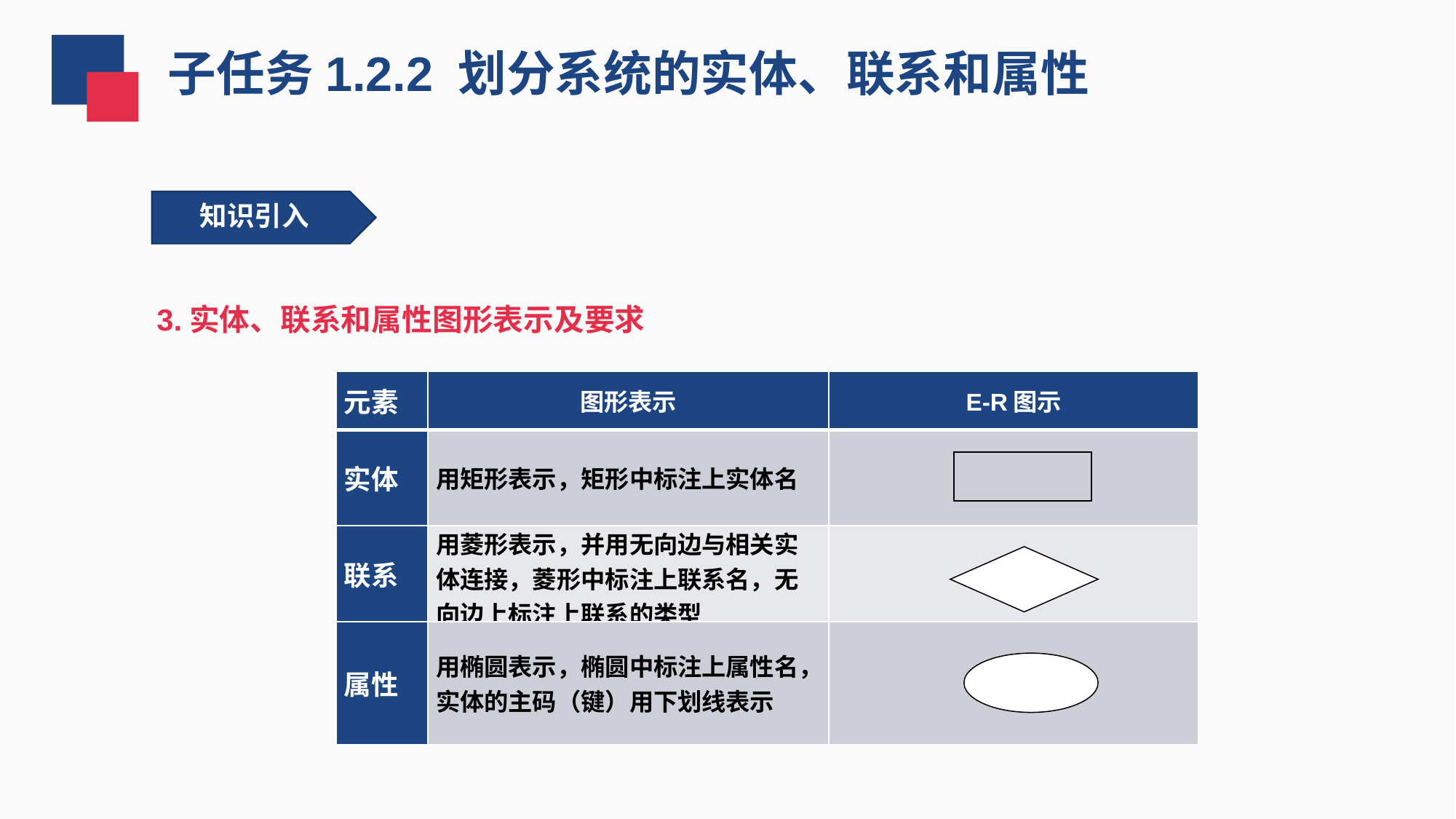

子任务1.2.2 划分系统的实体、联系和属性

     知识引入
3.实体、联系和属性图形表示及要求

| 元素 | 图形表示 | E-R图示 |
| --- | --- | --- |
| 实体 | 用矩形表示，矩形中标注上实体名 |  |
| 联系 | 用菱形表示，并用无向边与相关实体连接，菱形中标注上联系名，无向边上标注上联系的类型 |  |
| 属性 | 用椭圆表示，椭圆中标注上属性名，实体的主码（键）用下划线表示 |  |